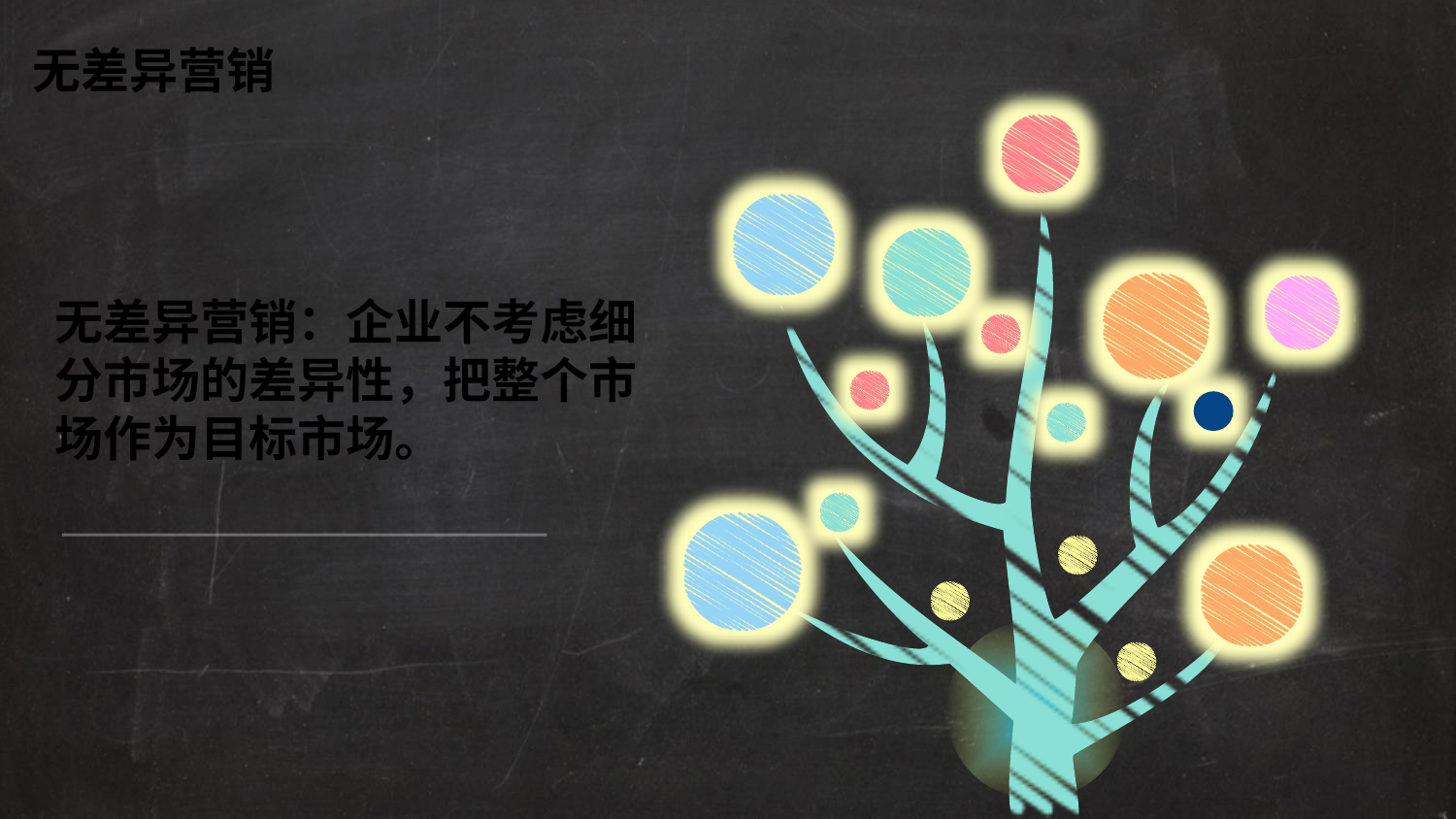

无差异营销

无差异营销：企业不考虑细分市场的差异性，把整个市场作为目标市场。